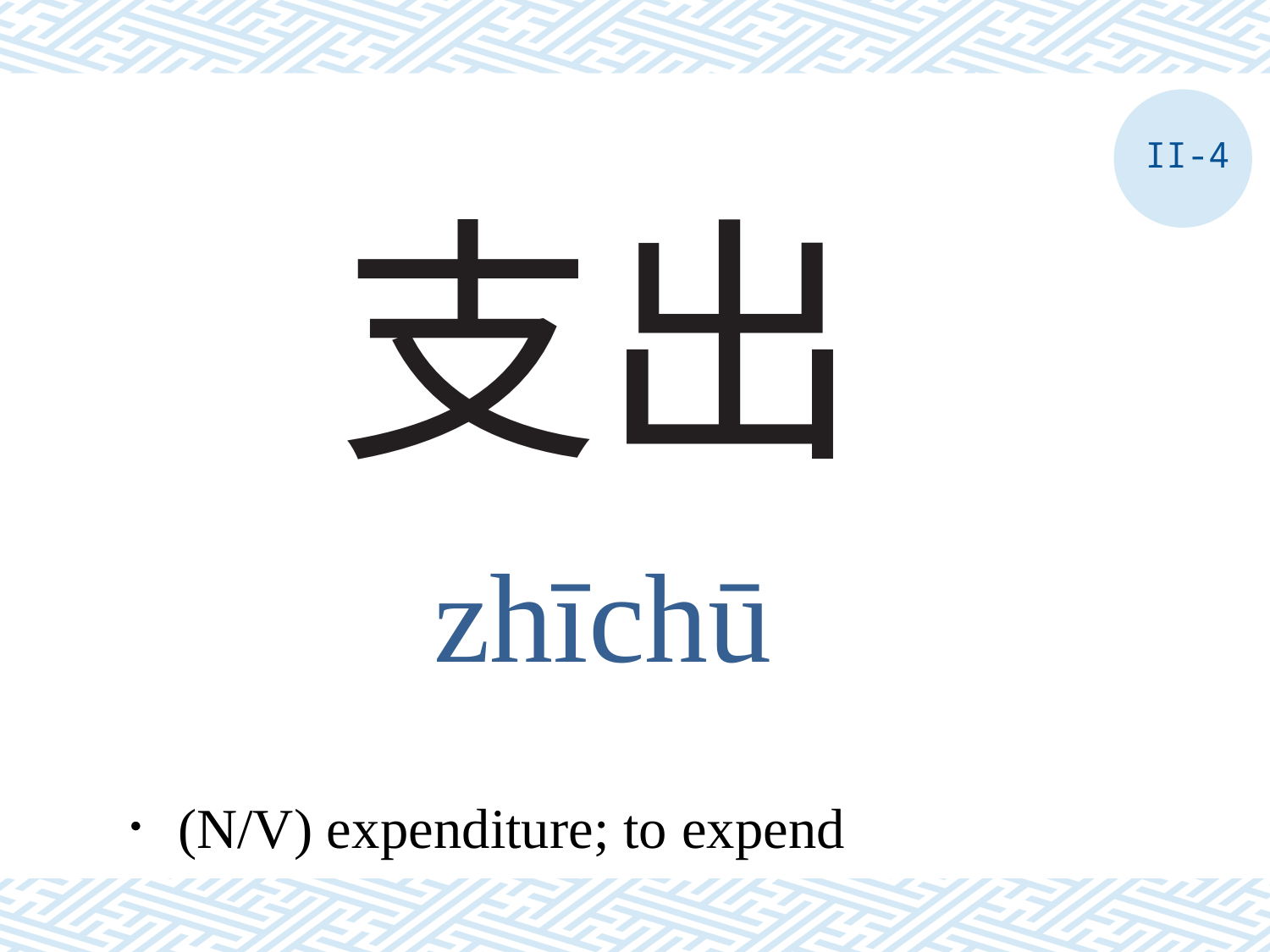

II-4

# 支出
zhīchū
．(N/V) expenditure; to expend